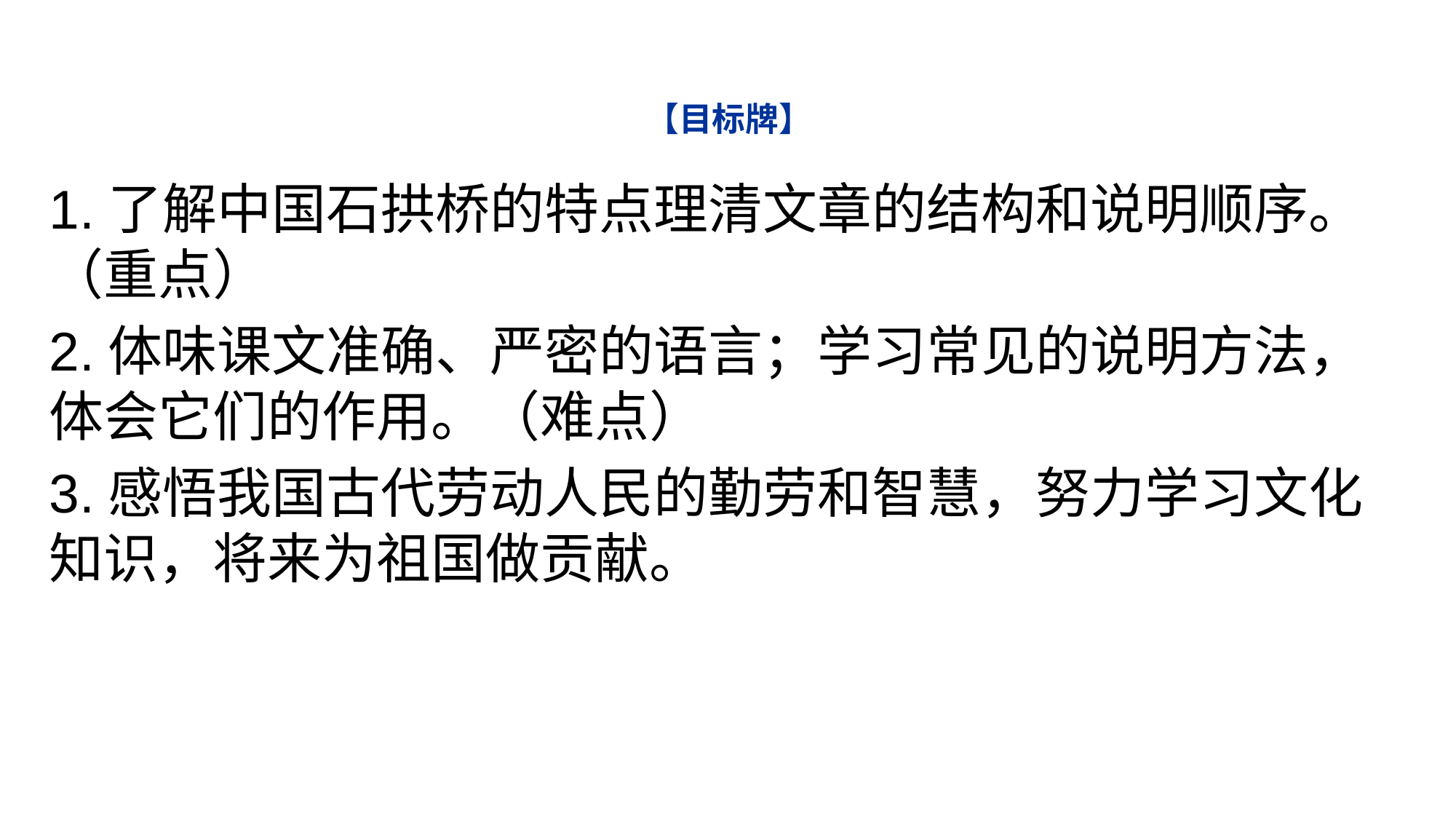

# 【目标牌】
1.了解中国石拱桥的特点理清文章的结构和说明顺序。（重点）
2.体味课文准确、严密的语言；学习常见的说明方法，体会它们的作用。（难点）
3.感悟我国古代劳动人民的勤劳和智慧，努力学习文化知识，将来为祖国做贡献。